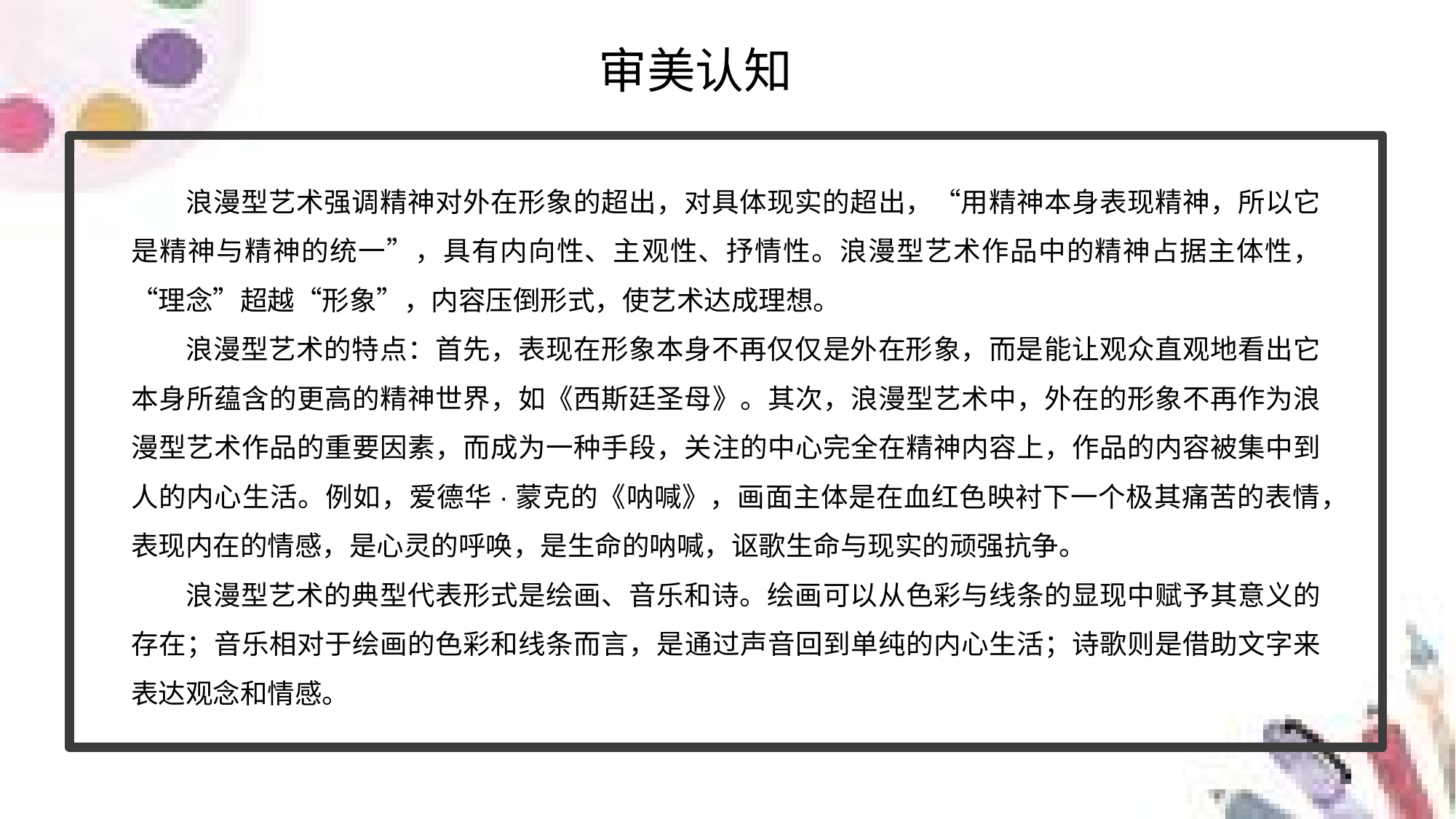

审美认知

浪漫型艺术强调精神对外在形象的超出，对具体现实的超出，“用精神本身表现精神，所以它是精神与精神的统一”，具有内向性、主观性、抒情性。浪漫型艺术作品中的精神占据主体性，“理念”超越“形象”，内容压倒形式，使艺术达成理想。
浪漫型艺术的特点：首先，表现在形象本身不再仅仅是外在形象，而是能让观众直观地看出它本身所蕴含的更高的精神世界，如《西斯廷圣母》。其次，浪漫型艺术中，外在的形象不再作为浪漫型艺术作品的重要因素，而成为一种手段，关注的中心完全在精神内容上，作品的内容被集中到人的内心生活。例如，爱德华·蒙克的《呐喊》，画面主体是在血红色映衬下一个极其痛苦的表情，表现内在的情感，是心灵的呼唤，是生命的呐喊，讴歌生命与现实的顽强抗争。
浪漫型艺术的典型代表形式是绘画、音乐和诗。绘画可以从色彩与线条的显现中赋予其意义的存在；音乐相对于绘画的色彩和线条而言，是通过声音回到单纯的内心生活；诗歌则是借助文字来表达观念和情感。